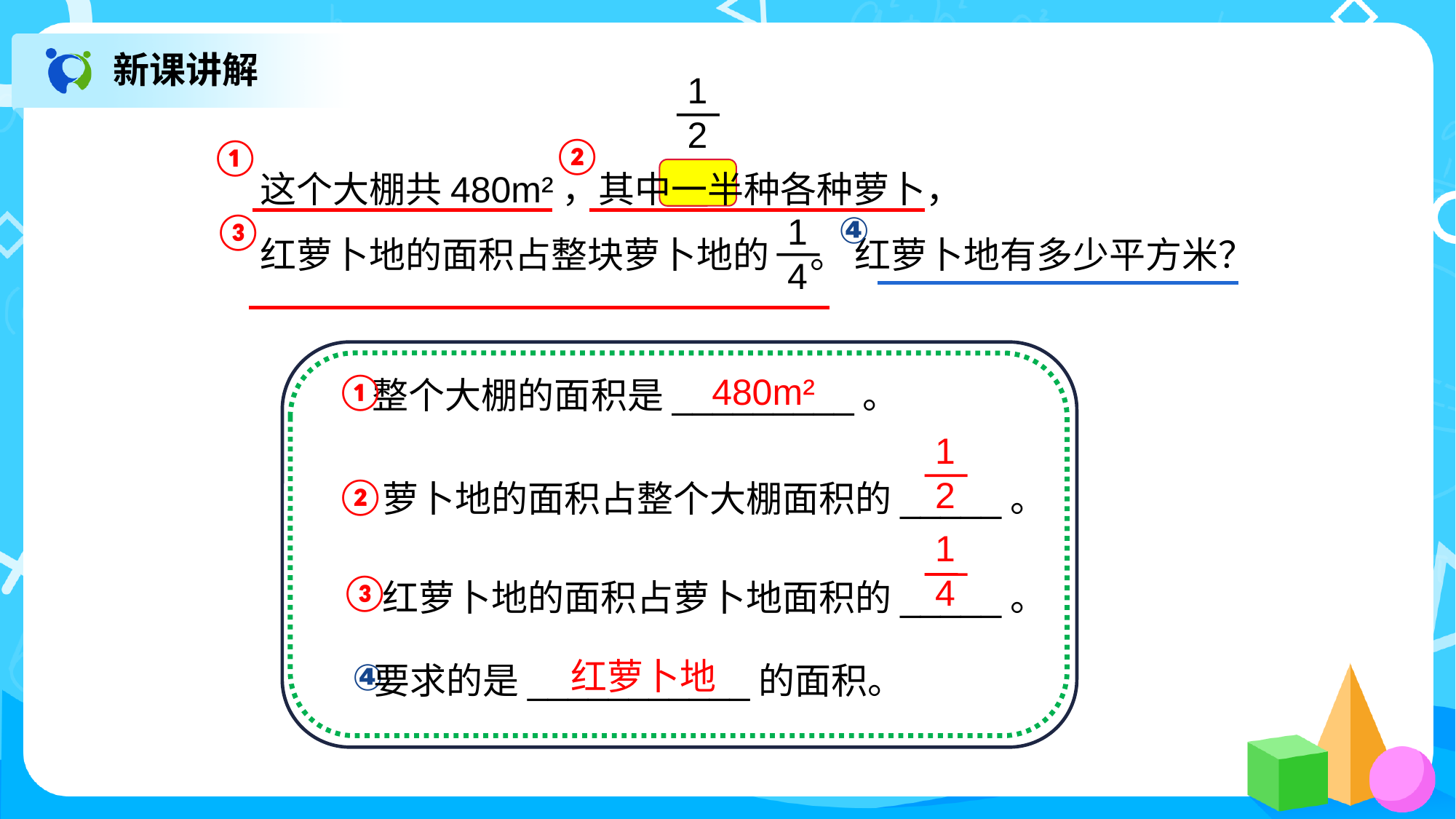

新课讲解
1
2

②
①
这个大棚共480m²，其中一半种各种萝卜，
红萝卜地的面积占整块萝卜地的     。 红萝卜地有多少平方米？

④
③
1
4

①
整个大棚的面积是_________。
480m²
1
2

②
萝卜地的面积占整个大棚面积的_____。
1
4

③
红萝卜地的面积占萝卜地面积的_____。
红萝卜地
④
要求的是___________的面积。